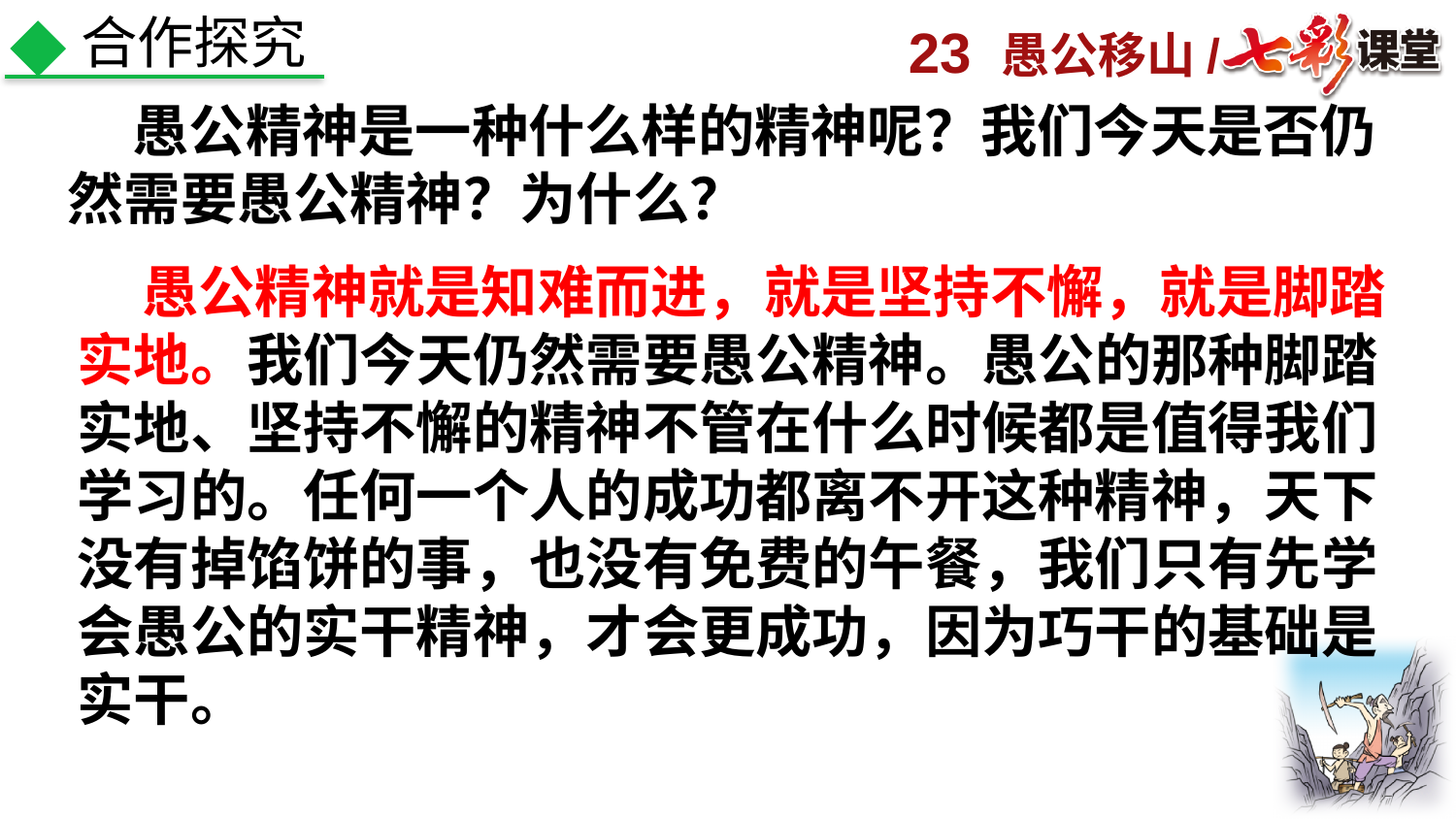

合作探究

    愚公精神是一种什么样的精神呢？我们今天是否仍然需要愚公精神？为什么？
    愚公精神就是知难而进，就是坚持不懈，就是脚踏实地。我们今天仍然需要愚公精神。愚公的那种脚踏实地、坚持不懈的精神不管在什么时候都是值得我们学习的。任何一个人的成功都离不开这种精神，天下没有掉馅饼的事，也没有免费的午餐，我们只有先学会愚公的实干精神，才会更成功，因为巧干的基础是实干。